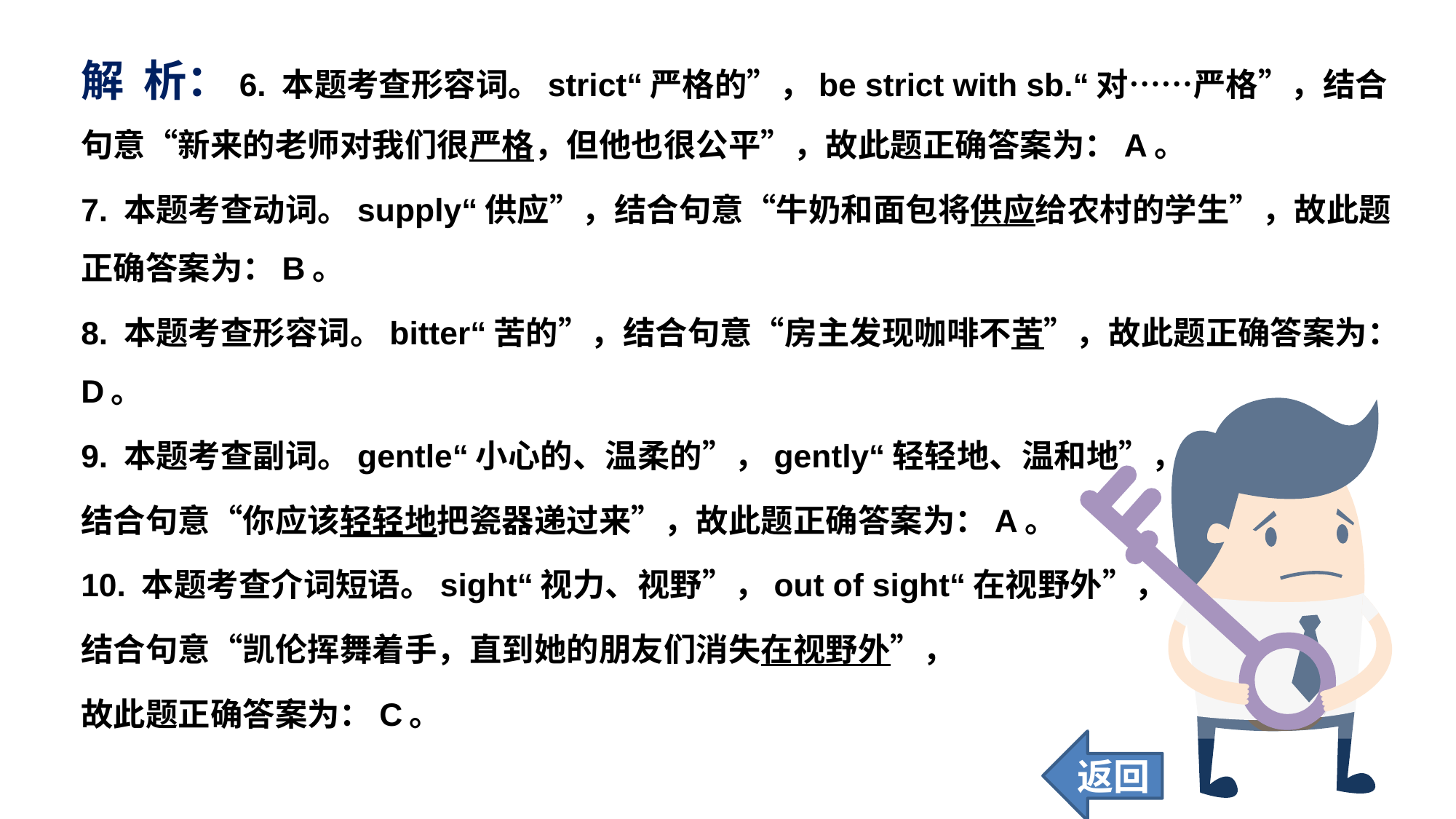

解  析：6. 本题考查形容词。strict“严格的”，be strict with sb.“对……严格”，结合句意“新来的老师对我们很严格，但他也很公平”，故此题正确答案为：A。
7. 本题考查动词。supply“供应”，结合句意“牛奶和面包将供应给农村的学生”，故此题正确答案为：B。
8. 本题考查形容词。bitter“苦的”，结合句意“房主发现咖啡不苦”，故此题正确答案为：D。
9. 本题考查副词。gentle“小心的、温柔的”，gently“轻轻地、温和地”，
结合句意“你应该轻轻地把瓷器递过来”，故此题正确答案为：A。
10. 本题考查介词短语。sight“视力、视野”，out of sight“在视野外”，
结合句意“凯伦挥舞着手，直到她的朋友们消失在视野外”，
故此题正确答案为：C。

返回
50